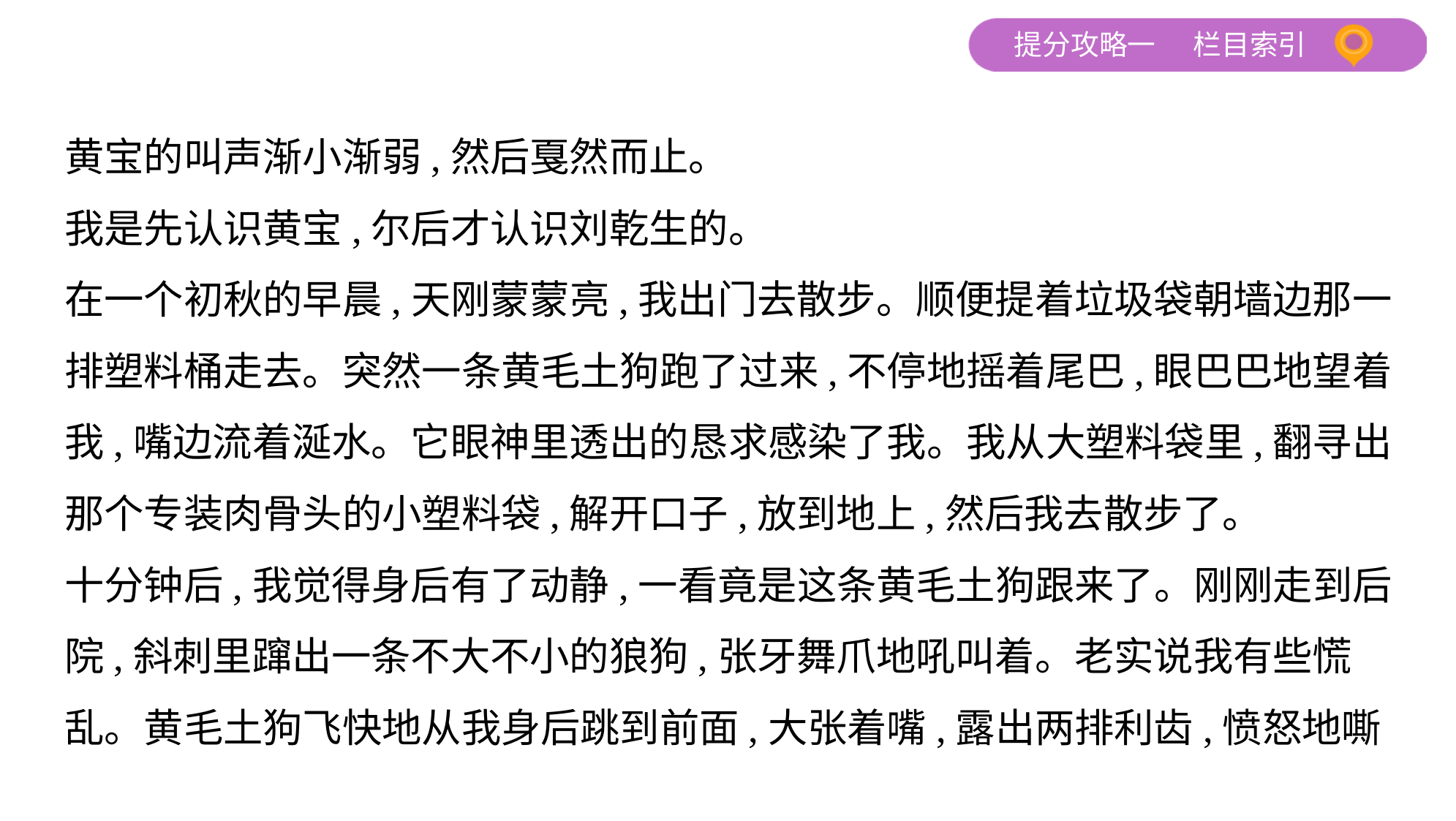

黄宝的叫声渐小渐弱,然后戛然而止。
我是先认识黄宝,尔后才认识刘乾生的。
在一个初秋的早晨,天刚蒙蒙亮,我出门去散步。顺便提着垃圾袋朝墙边那一
排塑料桶走去。突然一条黄毛土狗跑了过来,不停地摇着尾巴,眼巴巴地望着
我,嘴边流着涎水。它眼神里透出的恳求感染了我。我从大塑料袋里,翻寻出
那个专装肉骨头的小塑料袋,解开口子,放到地上,然后我去散步了。
十分钟后,我觉得身后有了动静,一看竟是这条黄毛土狗跟来了。刚刚走到后
院,斜刺里蹿出一条不大不小的狼狗,张牙舞爪地吼叫着。老实说我有些慌
乱。黄毛土狗飞快地从我身后跳到前面,大张着嘴,露出两排利齿,愤怒地嘶